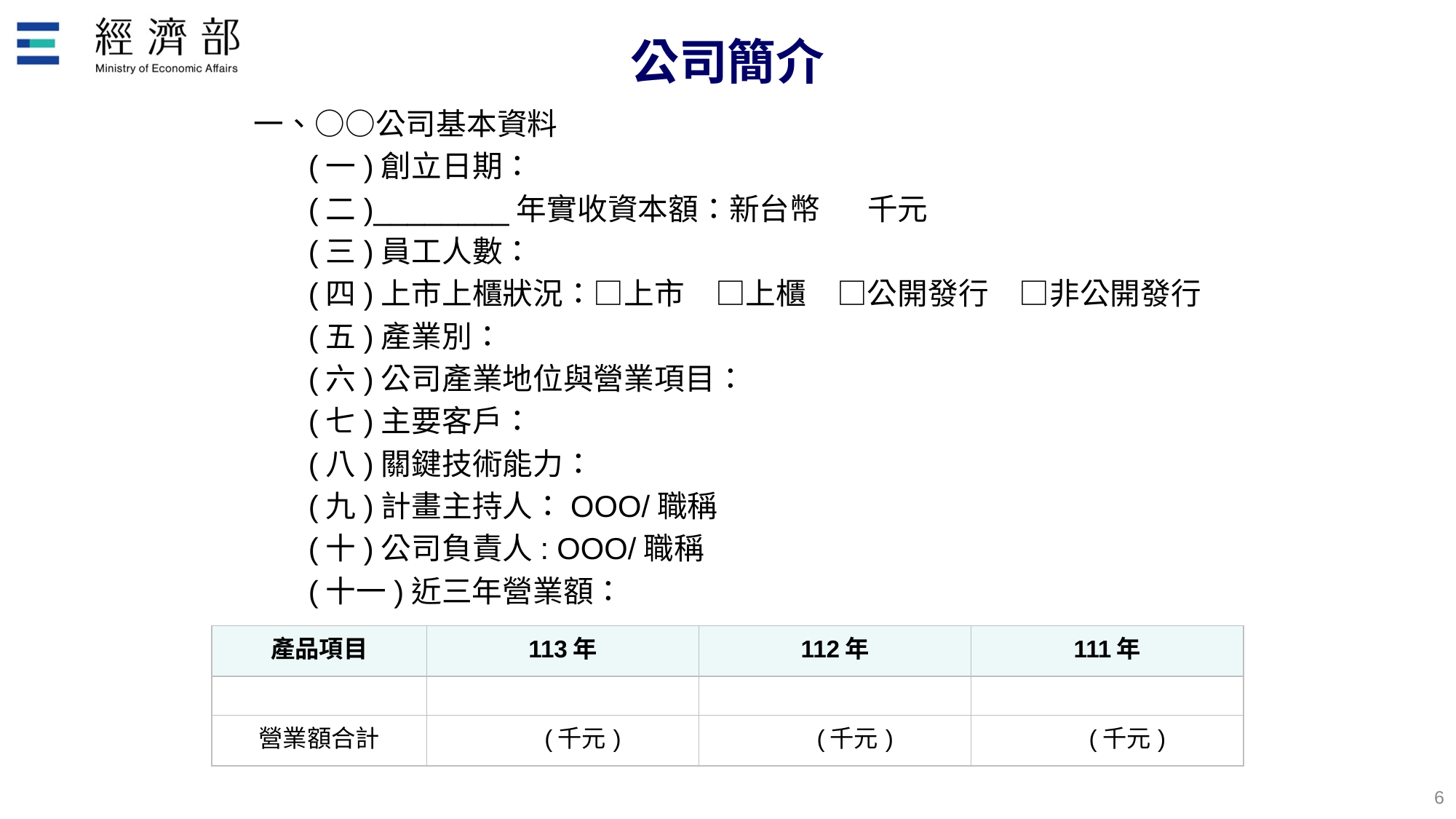

# 公司簡介
一、○○公司基本資料
(一)創立日期：
(二)________年實收資本額：新台幣       千元
(三)員工人數：
(四)上市上櫃狀況：□上市　□上櫃　□公開發行　□非公開發行
(五)產業別：
(六)公司產業地位與營業項目：
(七)主要客戶：
(八)關鍵技術能力：
(九)計畫主持人：OOO/職稱
(十)公司負責人: OOO/職稱
(十一)近三年營業額：
| 產品項目 | 113年 | 112年 | 111年 |
| --- | --- | --- | --- |
|  |  |  |  |
| 營業額合計 | (千元) | (千元) | (千元) |
6